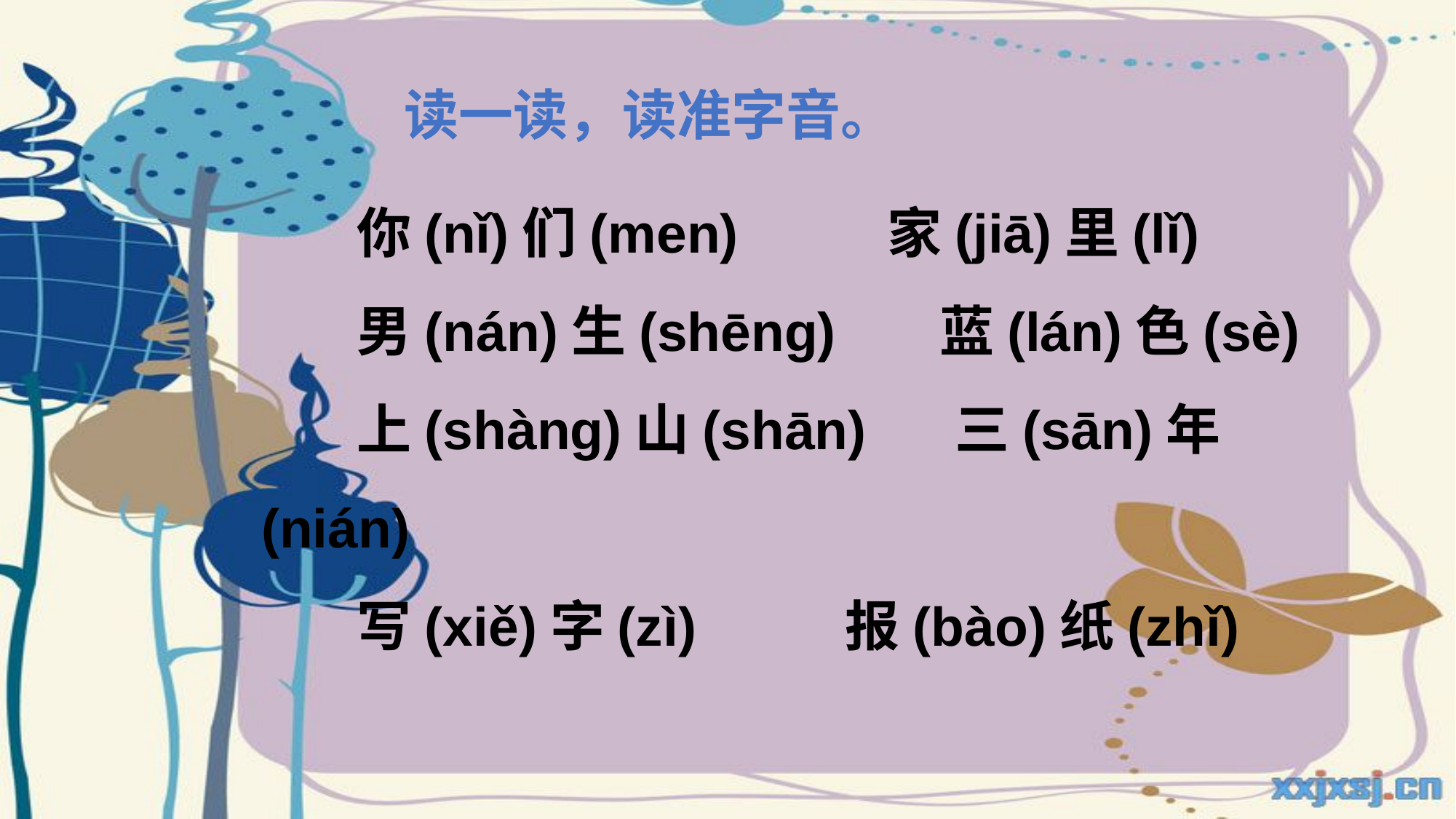

读一读，读准字音。
   你(nǐ)们(men)         家(jiā)里(lǐ)
   男(nán)生(shēng)      蓝(lán)色(sè)
   上(shàng)山(shān)     三(sān)年(nián)
   写(xiě)字(zì)         报(bào)纸(zhǐ)